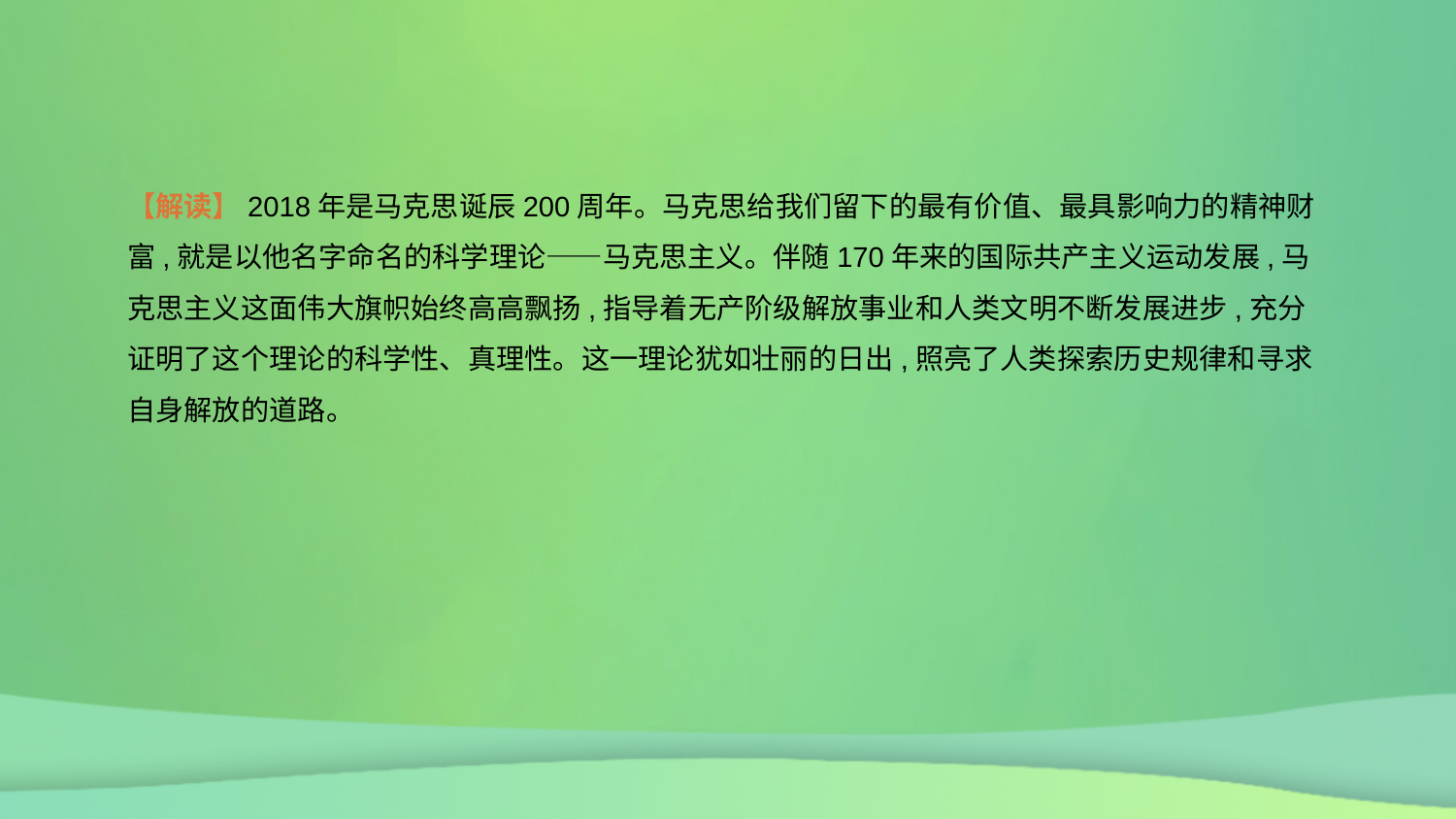

【解读】2018年是马克思诞辰200周年。马克思给我们留下的最有价值、最具影响力的精神财富,就是以他名字命名的科学理论——马克思主义。伴随170年来的国际共产主义运动发展,马克思主义这面伟大旗帜始终高高飘扬,指导着无产阶级解放事业和人类文明不断发展进步,充分证明了这个理论的科学性、真理性。这一理论犹如壮丽的日出,照亮了人类探索历史规律和寻求自身解放的道路。